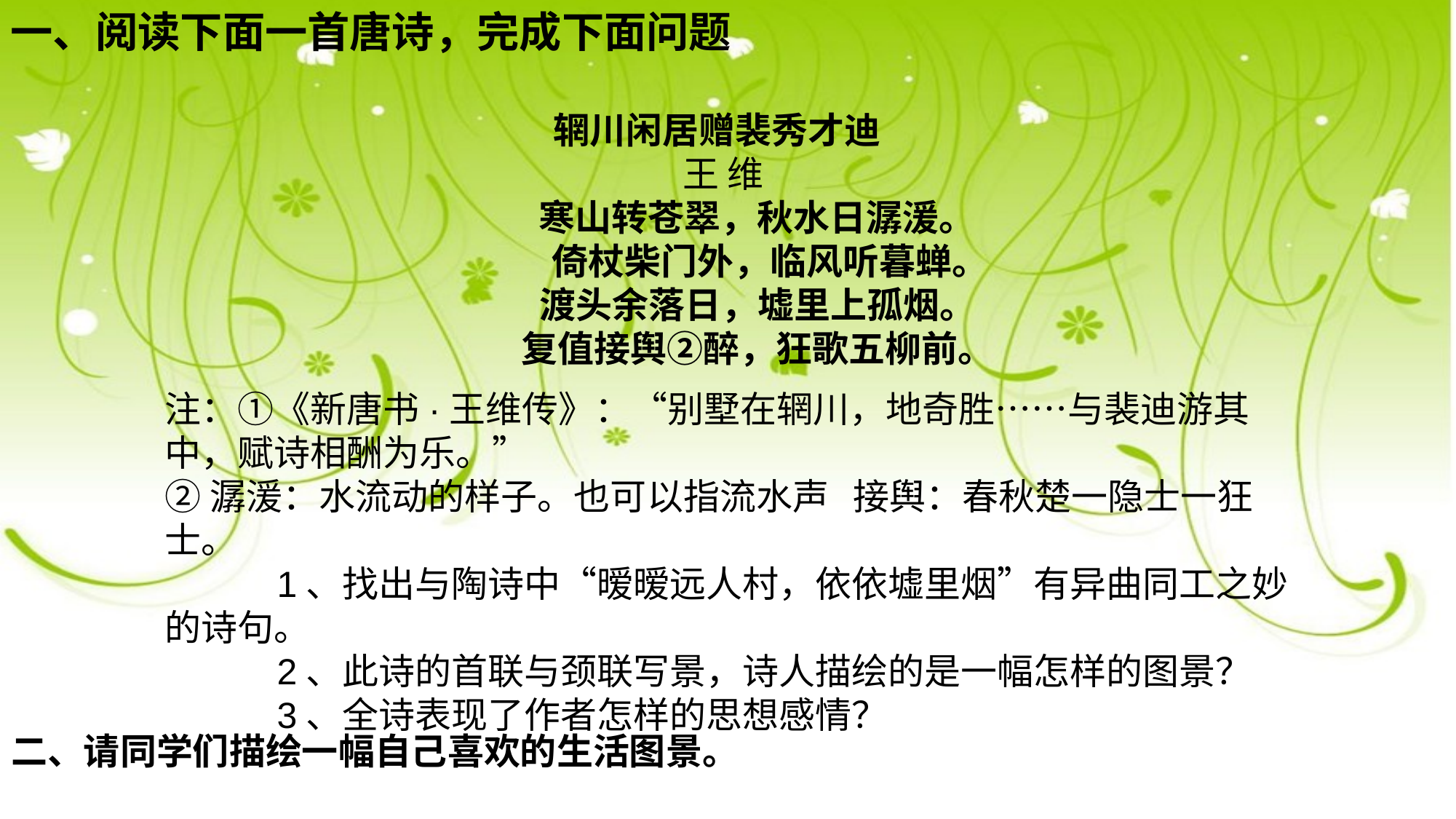

一、阅读下面一首唐诗，完成下面问题

辋川闲居赠裴秀才迪
 王 维
             寒山转苍翠，秋水日潺湲。
             倚杖柴门外，临风听暮蝉。
          渡头余落日，墟里上孤烟。
          复值接舆②醉，狂歌五柳前。

注：①《新唐书·王维传》：“别墅在辋川，地奇胜……与裴迪游其中，赋诗相酬为乐。”
②潺湲：水流动的样子。也可以指流水声   接舆：春秋楚一隐士一狂士。
           1、找出与陶诗中“暧暧远人村，依依墟里烟”有异曲同工之妙的诗句。
           2、此诗的首联与颈联写景，诗人描绘的是一幅怎样的图景？
           3、全诗表现了作者怎样的思想感情？
二、请同学们描绘一幅自己喜欢的生活图景。